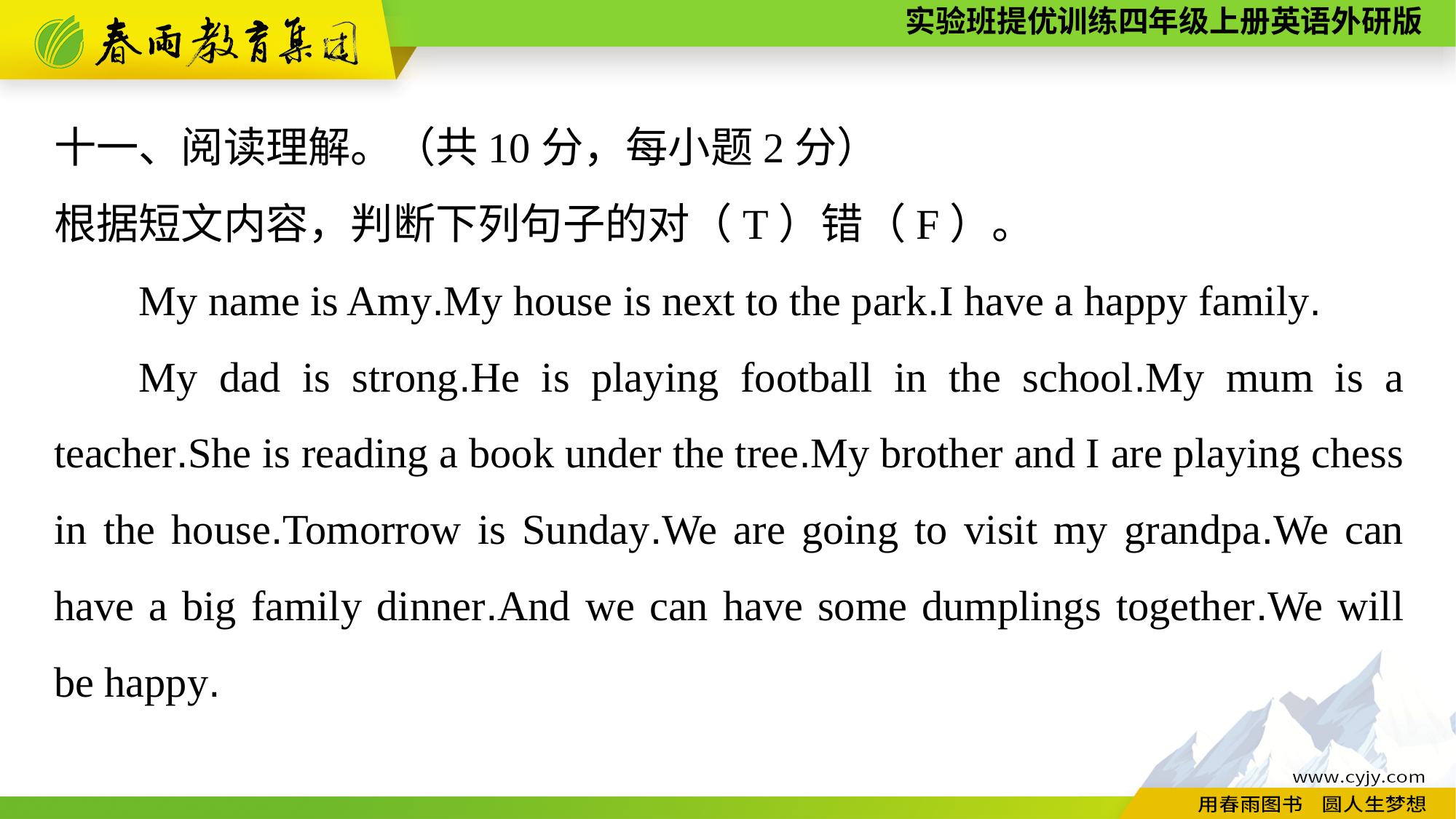

十一、阅读理解。（共10分，每小题2分）
根据短文内容，判断下列句子的对（T）错（F）。
My name is Amy.My house is next to the park.I have a happy family.
My dad is strong.He is playing football in the school.My mum is a teacher.She is reading a book under the tree.My brother and I are playing chess in the house.Tomorrow is Sunday.We are going to visit my grandpa.We can have a big family dinner.And we can have some dumplings together.We will be happy.